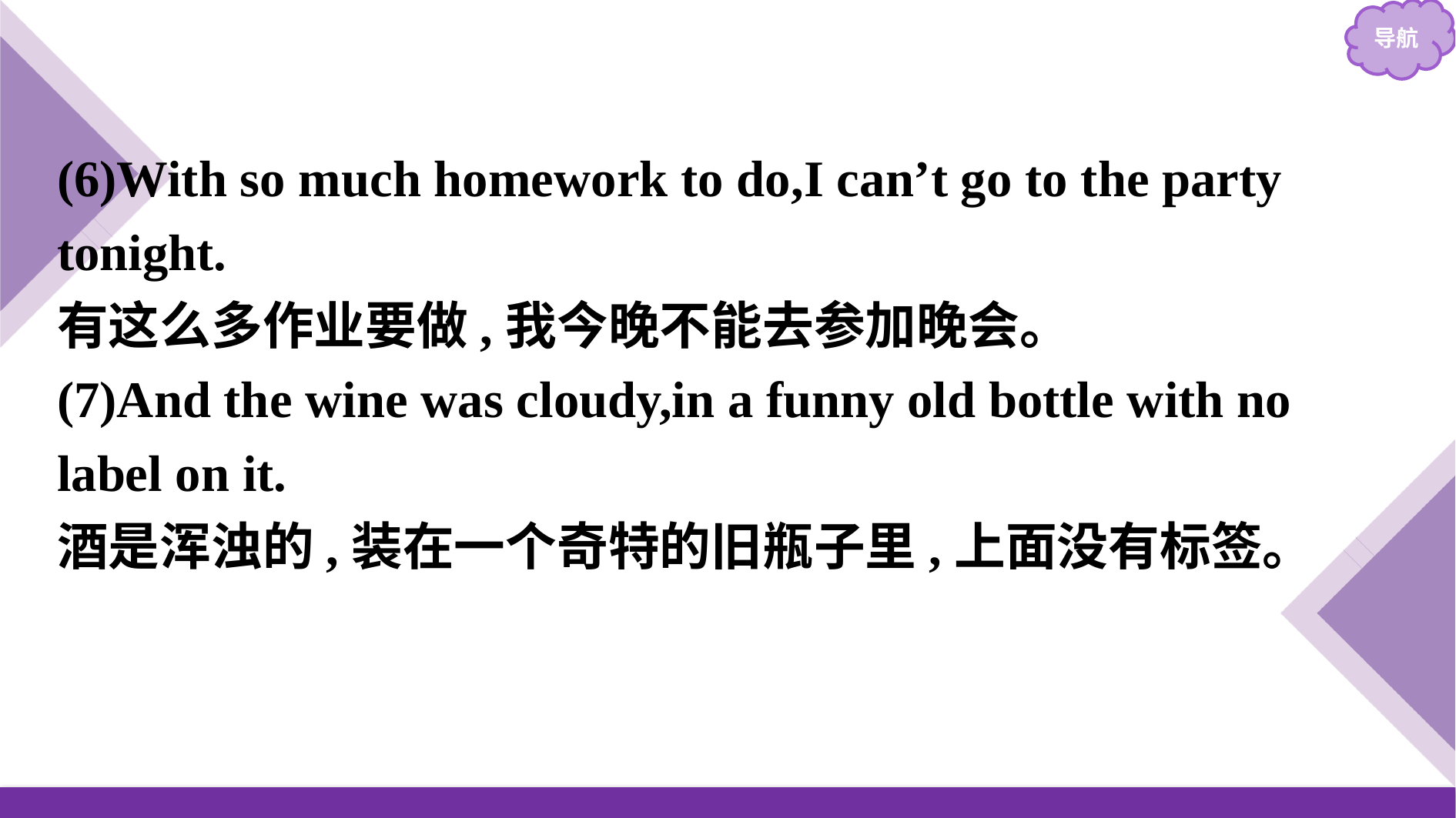

(6)With so much homework to do,I can’t go to the party tonight.
有这么多作业要做,我今晚不能去参加晚会。
(7)And the wine was cloudy,in a funny old bottle with no label on it.
酒是浑浊的,装在一个奇特的旧瓶子里,上面没有标签。